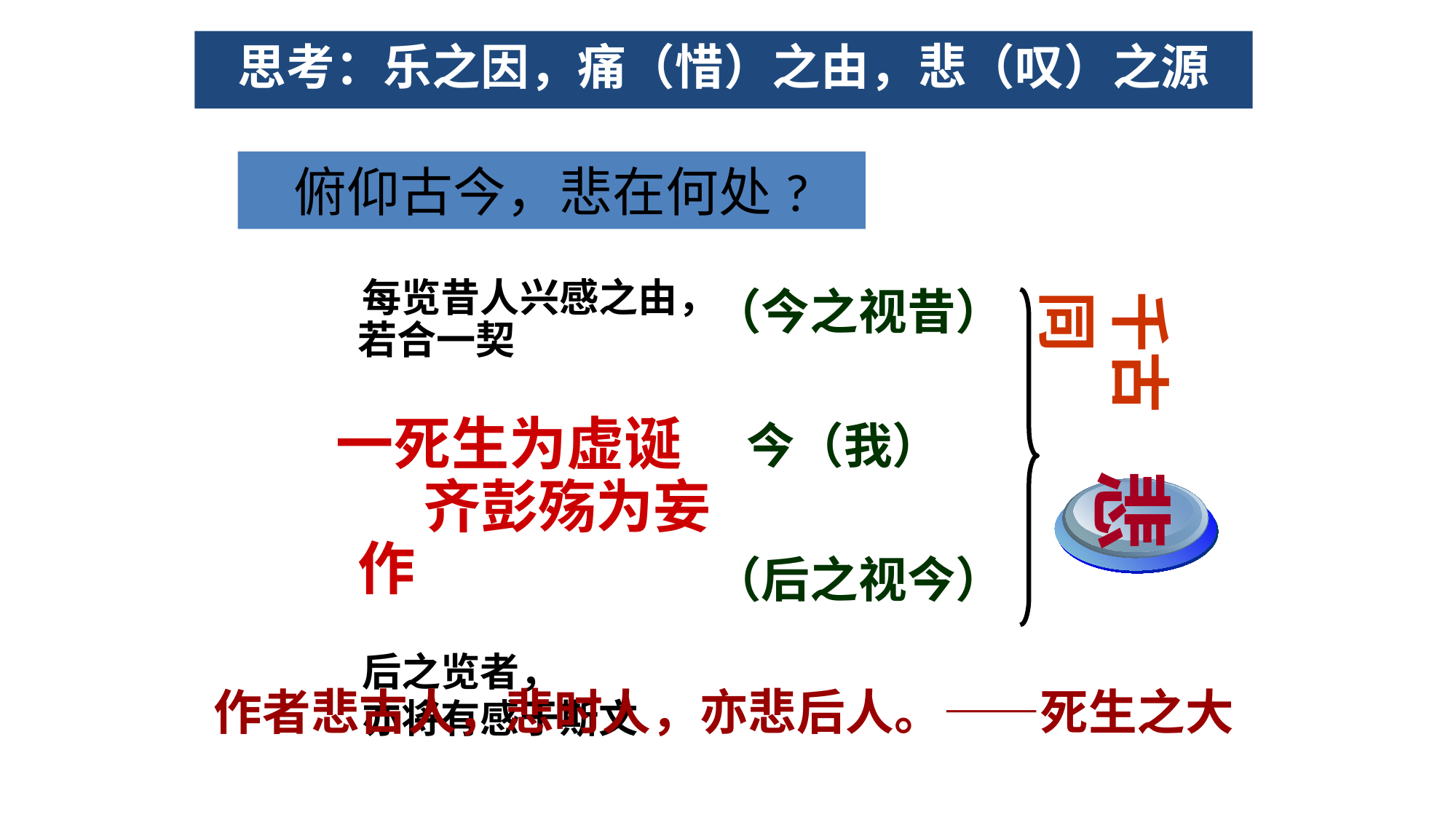

思考：乐之因，痛（惜）之由，悲（叹）之源
俯仰古今，悲在何处?
    每览昔人兴感之由，若合一契

  一死生为虚诞        齐彭殇为妄作

    后之览者，
    亦将有感于斯文
千古同
（今之视昔）

  今（我）

（后之视今）

悲

作者悲古人，悲时人，亦悲后人。——死生之大